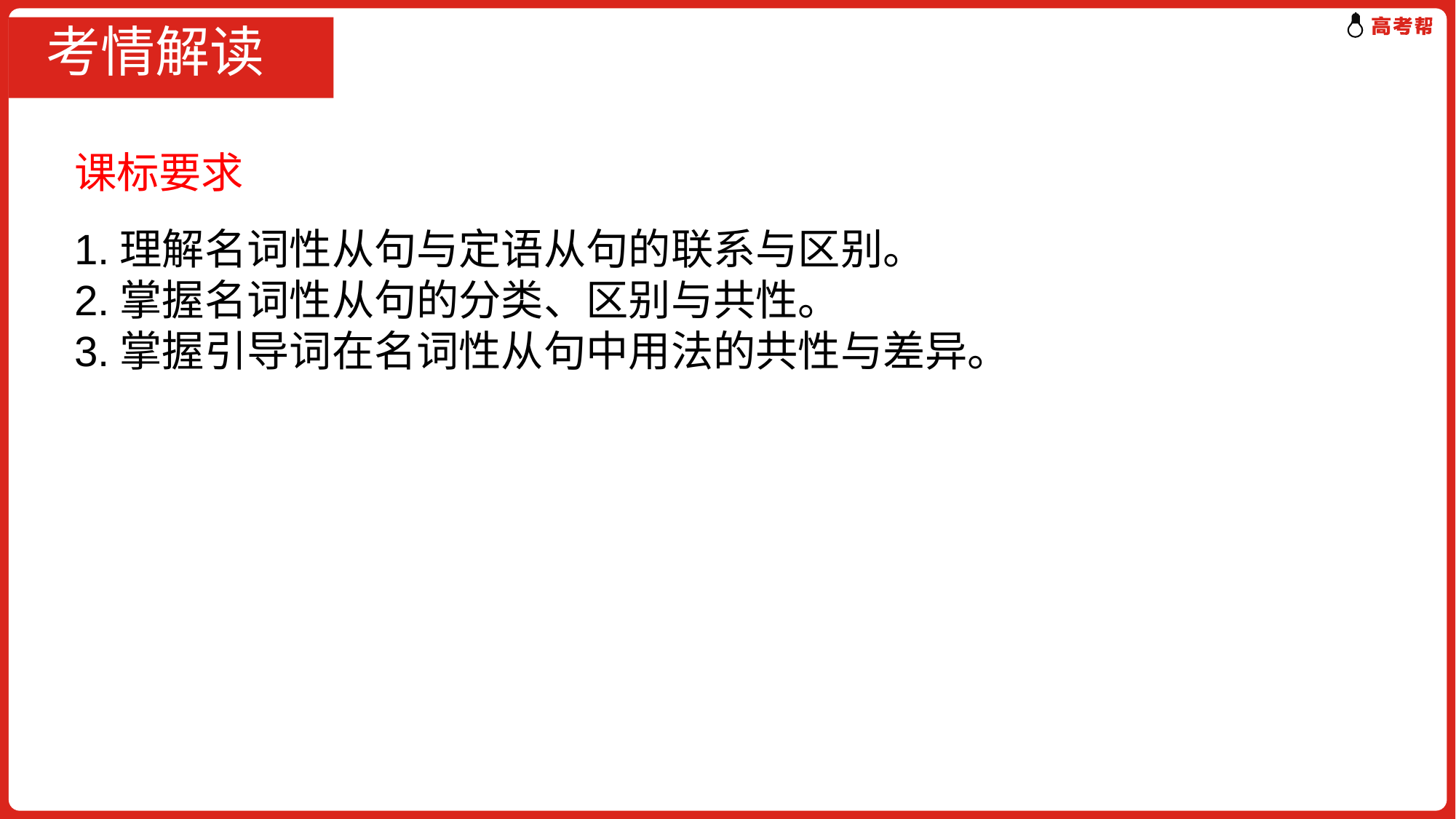

# 考情解读
课标要求
1.理解名词性从句与定语从句的联系与区别。
2.掌握名词性从句的分类、区别与共性。
3.掌握引导词在名词性从句中用法的共性与差异。